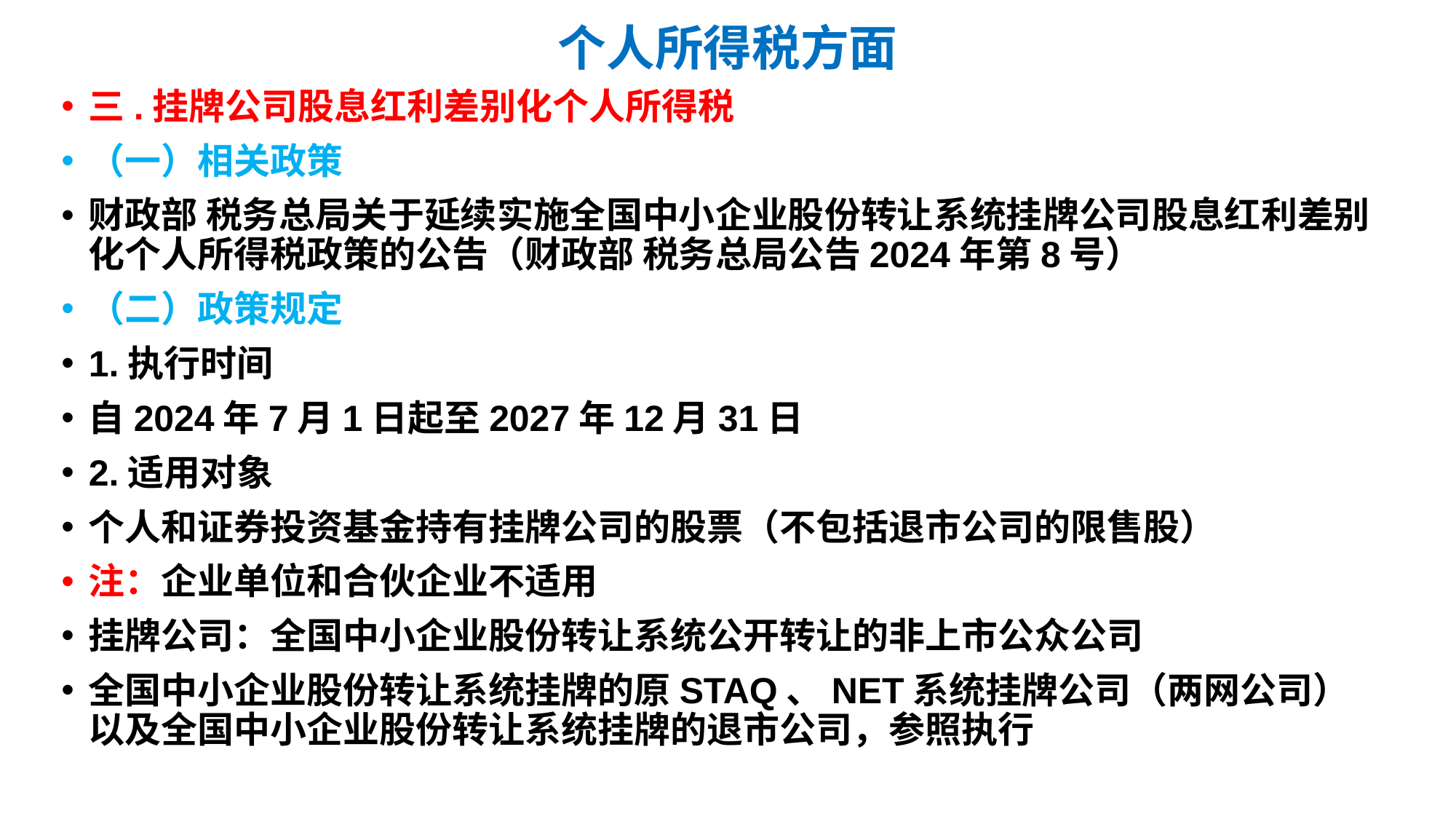

# 个人所得税方面
三.挂牌公司股息红利差别化个人所得税
（一）相关政策
财政部 税务总局关于延续实施全国中小企业股份转让系统挂牌公司股息红利差别化个人所得税政策的公告（财政部 税务总局公告2024年第8号）
（二）政策规定
1.执行时间
自2024年7月1日起至2027年12月31日
2.适用对象
个人和证券投资基金持有挂牌公司的股票（不包括退市公司的限售股）
注：企业单位和合伙企业不适用
挂牌公司：全国中小企业股份转让系统公开转让的非上市公众公司
全国中小企业股份转让系统挂牌的原STAQ、NET系统挂牌公司（两网公司）以及全国中小企业股份转让系统挂牌的退市公司，参照执行